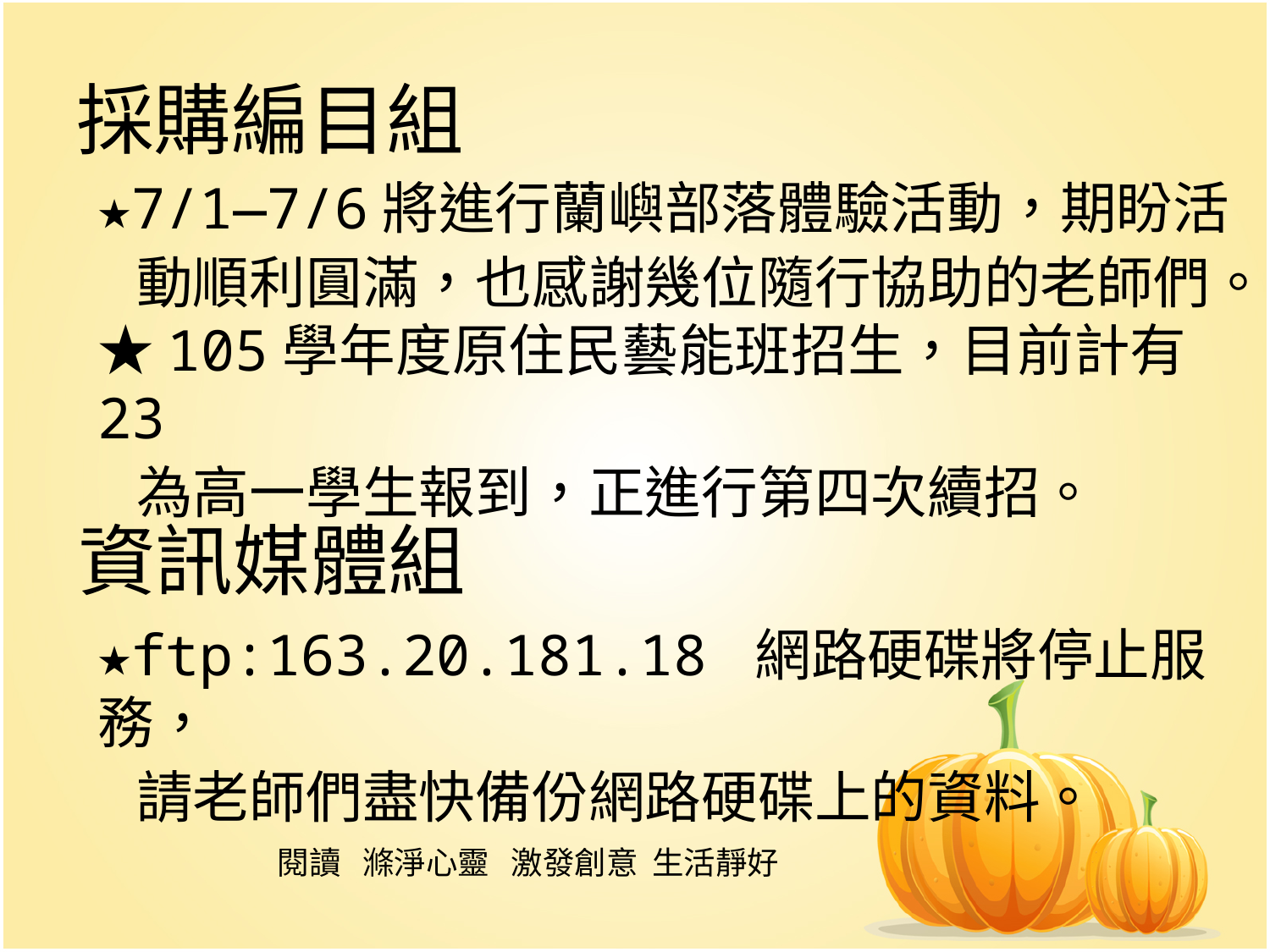

# 採購編目組
★7/1—7/6將進行蘭嶼部落體驗活動，期盼活
  動順利圓滿，也感謝幾位隨行協助的老師們。★105學年度原住民藝能班招生，目前計有23
  為高一學生報到，正進行第四次續招。
資訊媒體組
★ftp:163.20.181.18 網路硬碟將停止服務，
  請老師們盡快備份網路硬碟上的資料。
閱讀   滌淨心靈   激發創意  生活靜好